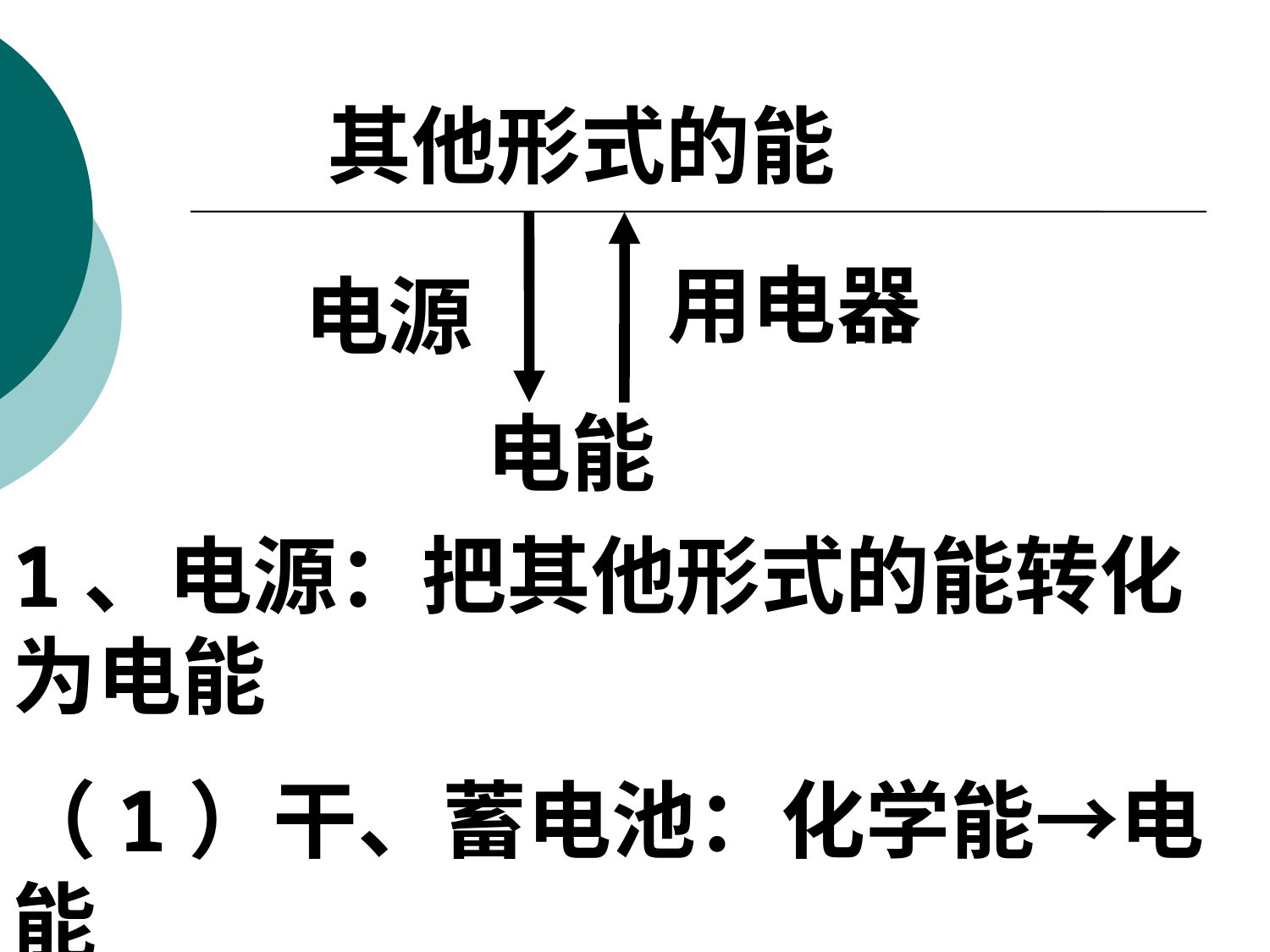

其他形式的能

用电器
电源
电能
1、电源：把其他形式的能转化为电能
（1）干、蓄电池：化学能→电能